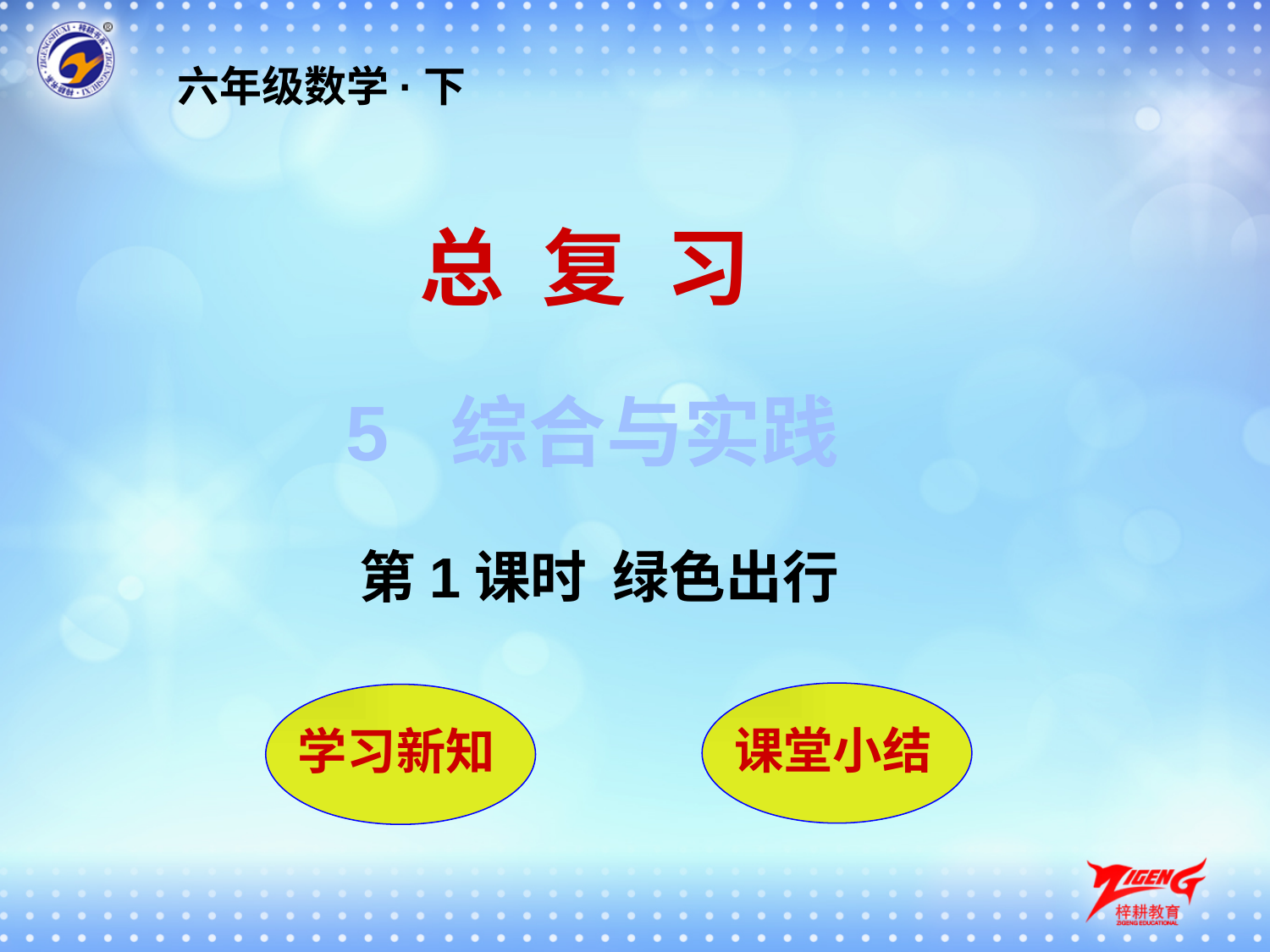

六年级数学·下
总  复  习
5  综合与实践
第1课时  绿色出行

课堂小结

学习新知